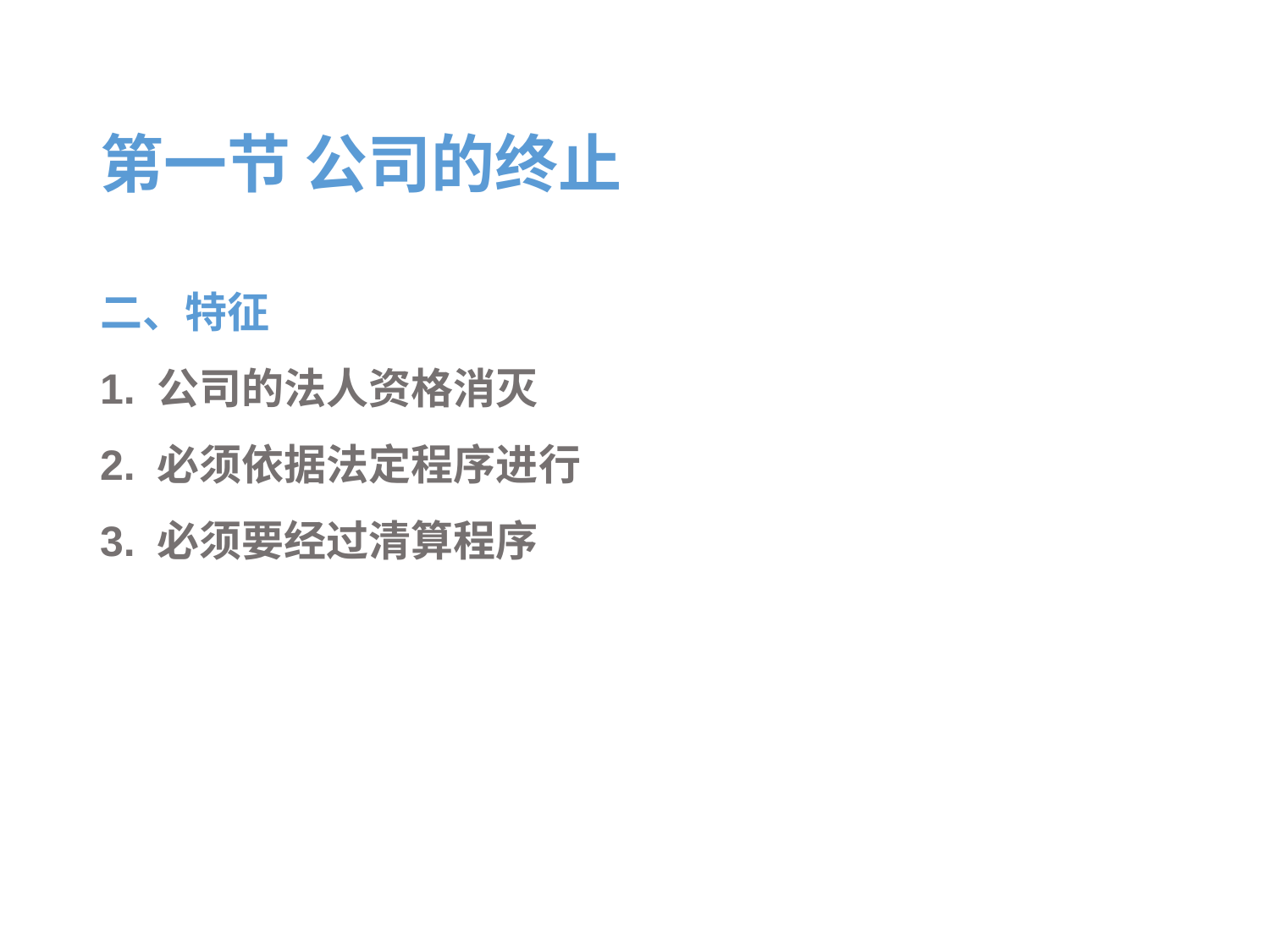

# 第一节 公司的终止
二、特征
1. 公司的法人资格消灭
2. 必须依据法定程序进行
3. 必须要经过清算程序